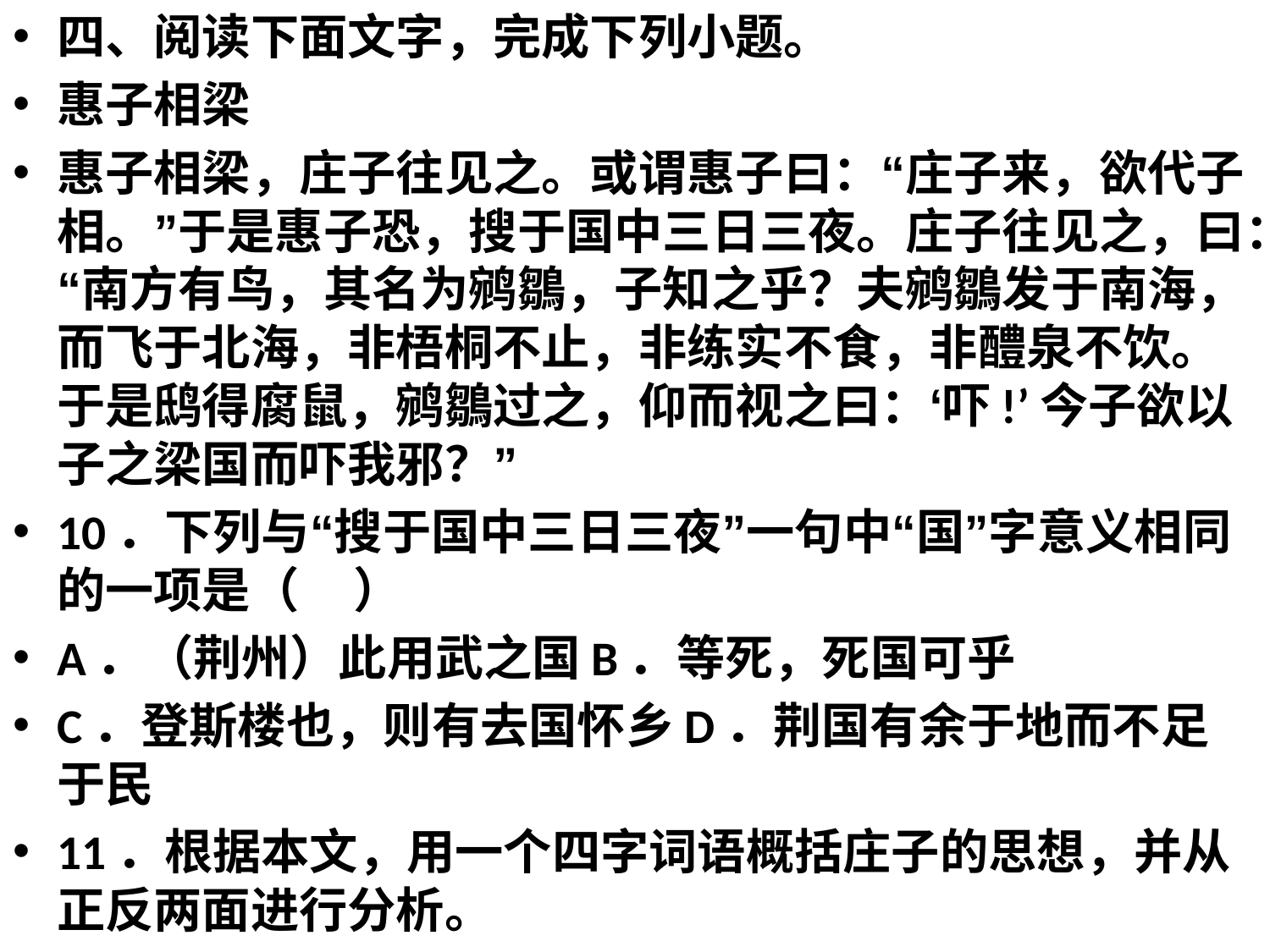

四、阅读下面文字，完成下列小题。
惠子相梁
惠子相梁，庄子往见之。或谓惠子曰：“庄子来，欲代子相。”于是惠子恐，搜于国中三日三夜。庄子往见之，曰：“南方有鸟，其名为鹓鶵，子知之乎？夫鹓鶵发于南海，而飞于北海，非梧桐不止，非练实不食，非醴泉不饮。于是鸱得腐鼠，鹓鶵过之，仰而视之曰：‘吓!’今子欲以子之梁国而吓我邪？”
10．下列与“搜于国中三日三夜”一句中“国”字意义相同的一项是（    ）
A．（荆州）此用武之国B．等死，死国可乎
C．登斯楼也，则有去国怀乡D．荆国有余于地而不足于民
11．根据本文，用一个四字词语概括庄子的思想，并从正反两面进行分析。

#